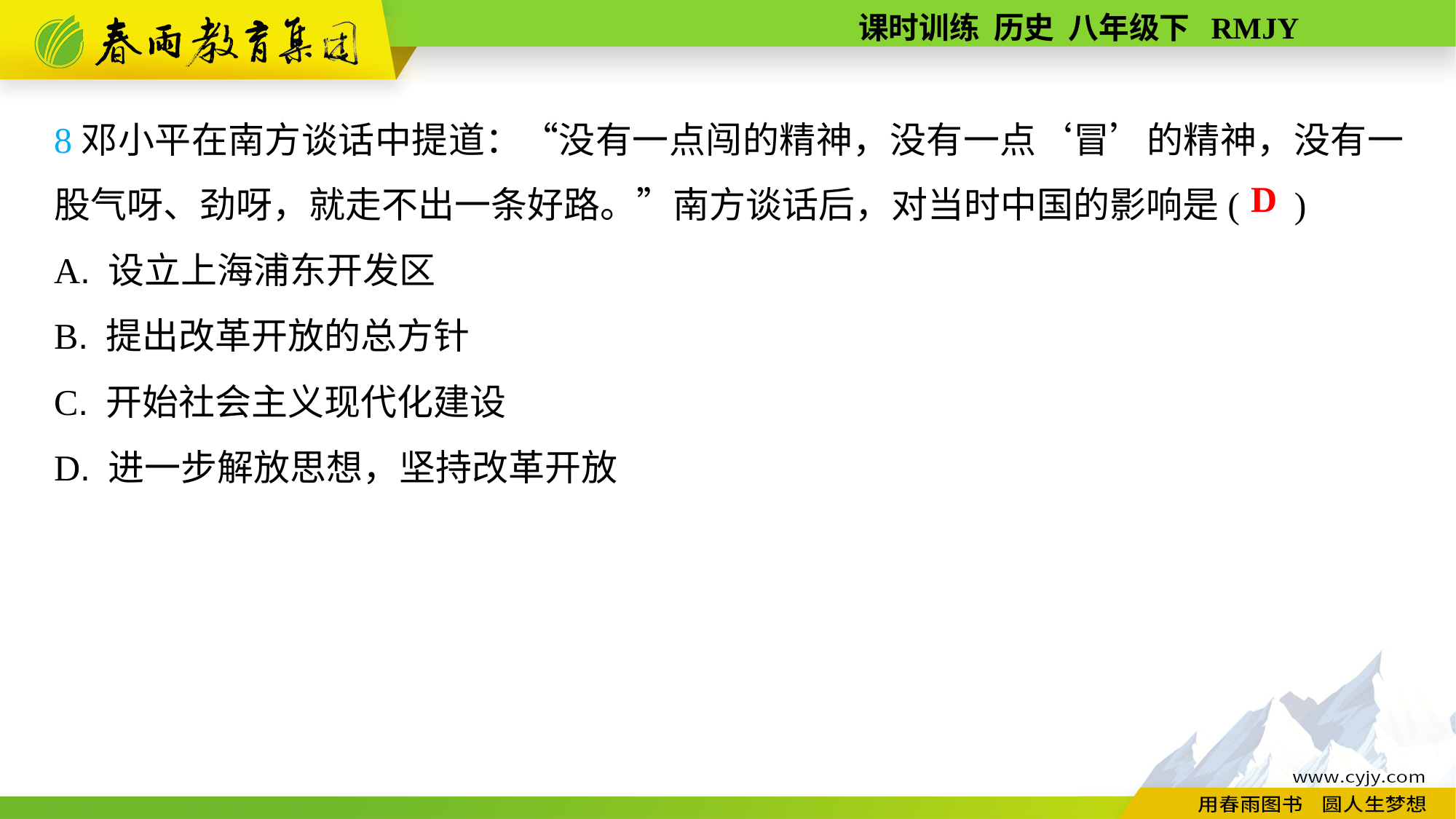

8邓小平在南方谈话中提道：“没有一点闯的精神，没有一点‘冒’的精神，没有一股气呀、劲呀，就走不出一条好路。”南方谈话后，对当时中国的影响是(      )
A. 设立上海浦东开发区
B. 提出改革开放的总方针
C. 开始社会主义现代化建设
D. 进一步解放思想，坚持改革开放
D